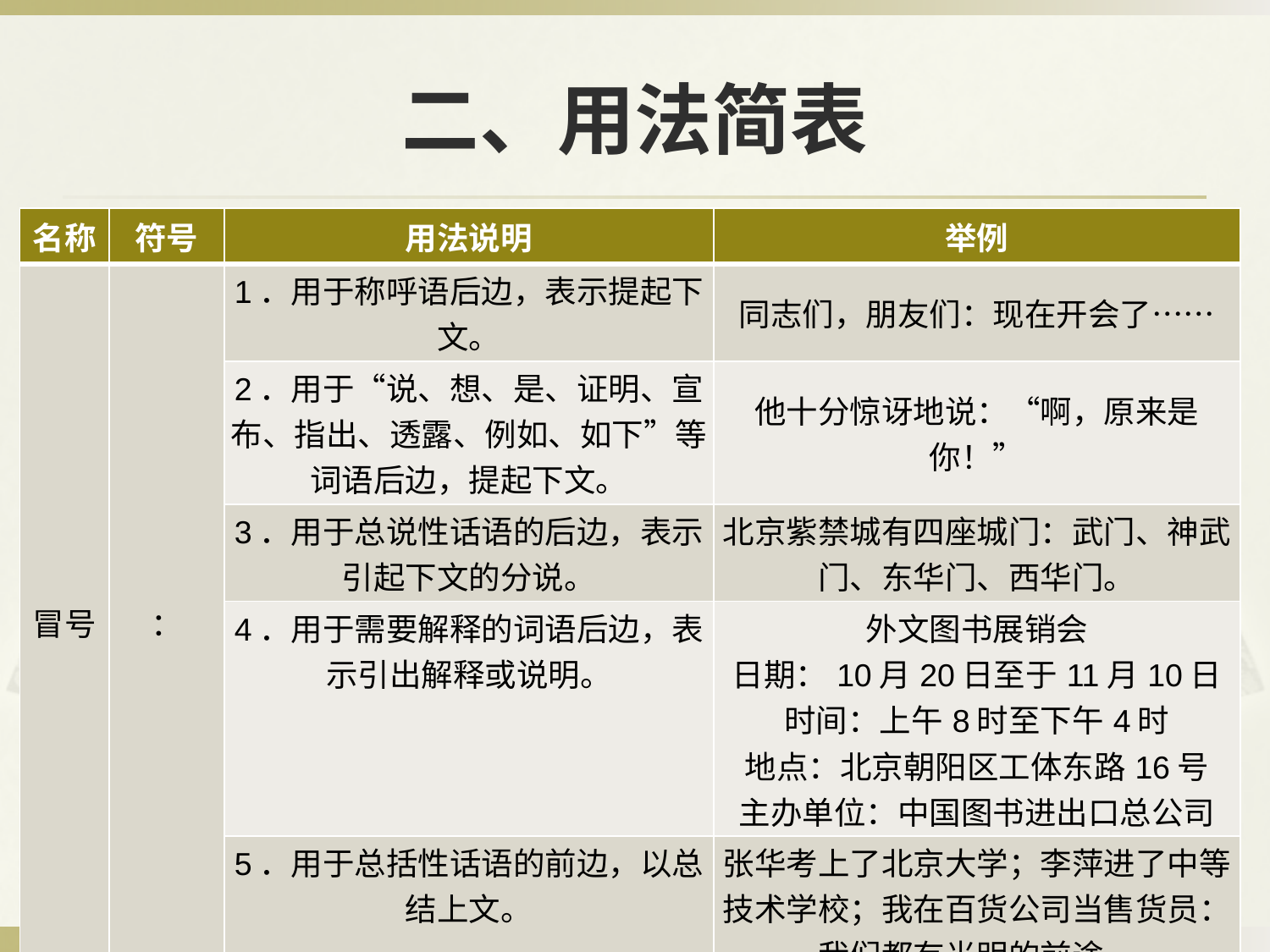

# 二、用法简表
| 名称 | 符号 | 用法说明 | 举例 |
| --- | --- | --- | --- |
| 冒号 | ： | 1．用于称呼语后边，表示提起下文。 | 同志们，朋友们：现在开会了…… |
|  |  | 2．用于“说、想、是、证明、宣布、指出、透露、例如、如下”等词语后边，提起下文。 | 他十分惊讶地说：“啊，原来是你！” |
|  |  | 3．用于总说性话语的后边，表示引起下文的分说。 | 北京紫禁城有四座城门：武门、神武门、东华门、西华门。 |
|  |  | 4．用于需要解释的词语后边，表示引出解释或说明。 | 外文图书展销会 日期：10月20日至于11月10日 时间：上午8时至下午4时 地点：北京朝阳区工体东路16号 主办单位：中国图书进出口总公司 |
|  |  | 5．用于总括性话语的前边，以总结上文。 | 张华考上了北京大学；李萍进了中等技术学校；我在百货公司当售货员：我们都有光明的前途。 |